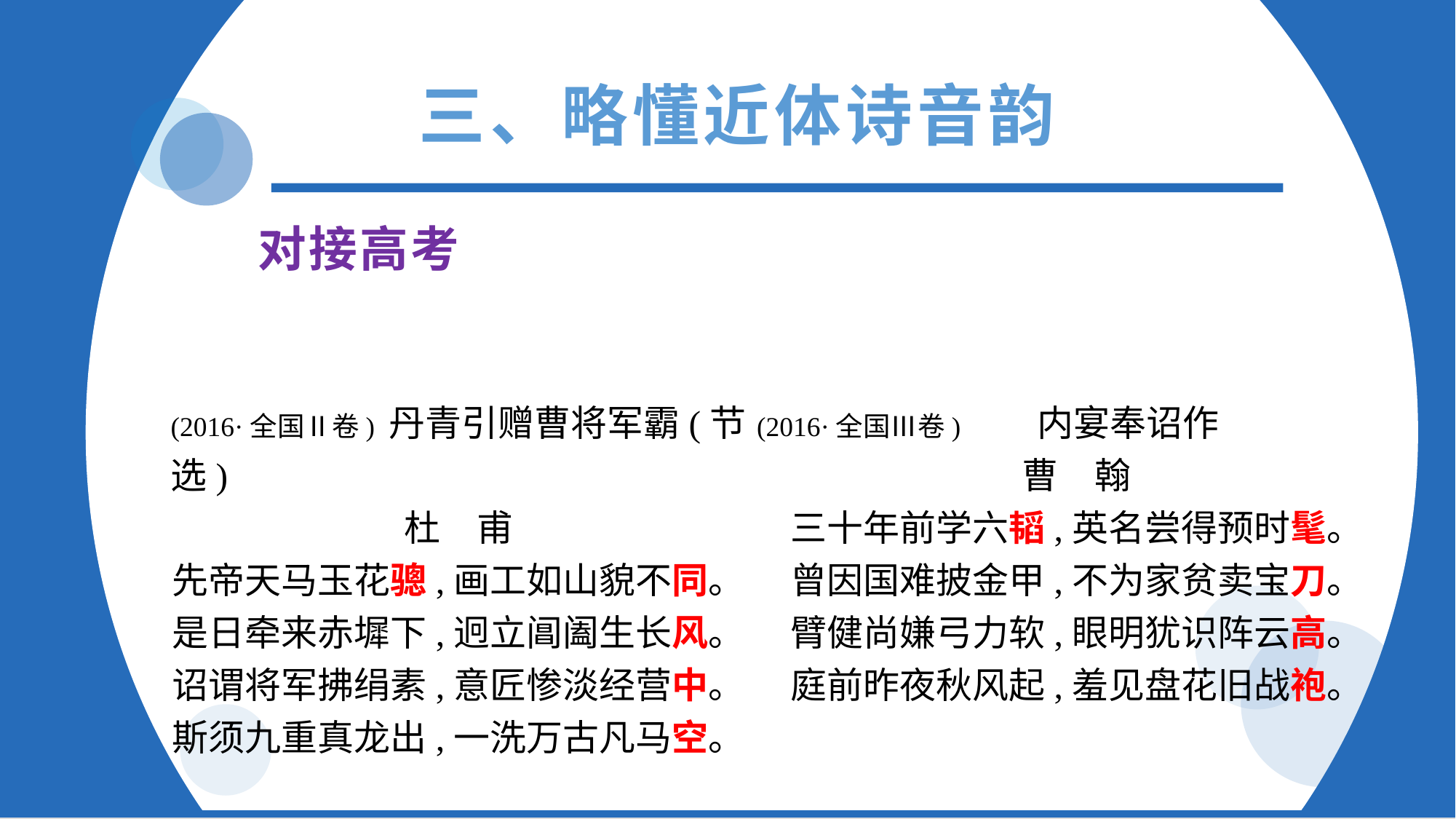

三、略懂近体诗音韵

对接高考
(2016·全国Ⅲ卷)          内宴奉诏作
曹　翰
三十年前学六韬,英名尝得预时髦。
曾因国难披金甲,不为家贫卖宝刀。
臂健尚嫌弓力软,眼明犹识阵云高。
庭前昨夜秋风起,羞见盘花旧战袍。
(2016·全国Ⅱ卷) 丹青引赠曹将军霸(节选)
杜　甫
先帝天马玉花骢,画工如山貌不同。
是日牵来赤墀下,迥立阊阖生长风。
诏谓将军拂绢素,意匠惨淡经营中。
斯须九重真龙出,一洗万古凡马空。